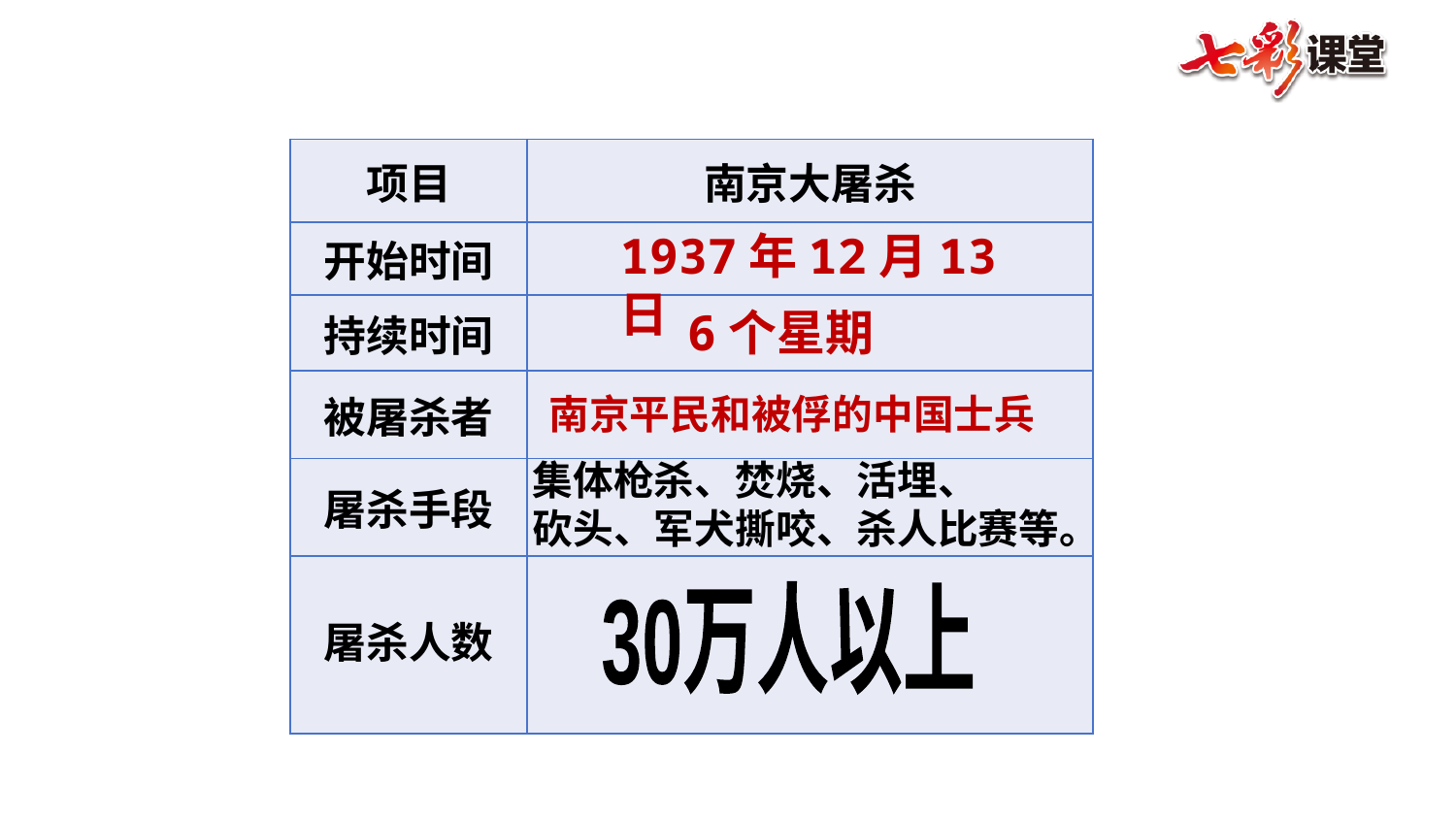

| 项目 | 南京大屠杀 |
| --- | --- |
| 开始时间 |  |
| 持续时间 |  |
| 被屠杀者 |  |
| 屠杀手段 |  |
| 屠杀人数 |  |
1937年12月13日
6个星期
南京平民和被俘的中国士兵
集体枪杀、焚烧、活埋、
砍头、军犬撕咬、杀人比赛等。
30万人以上